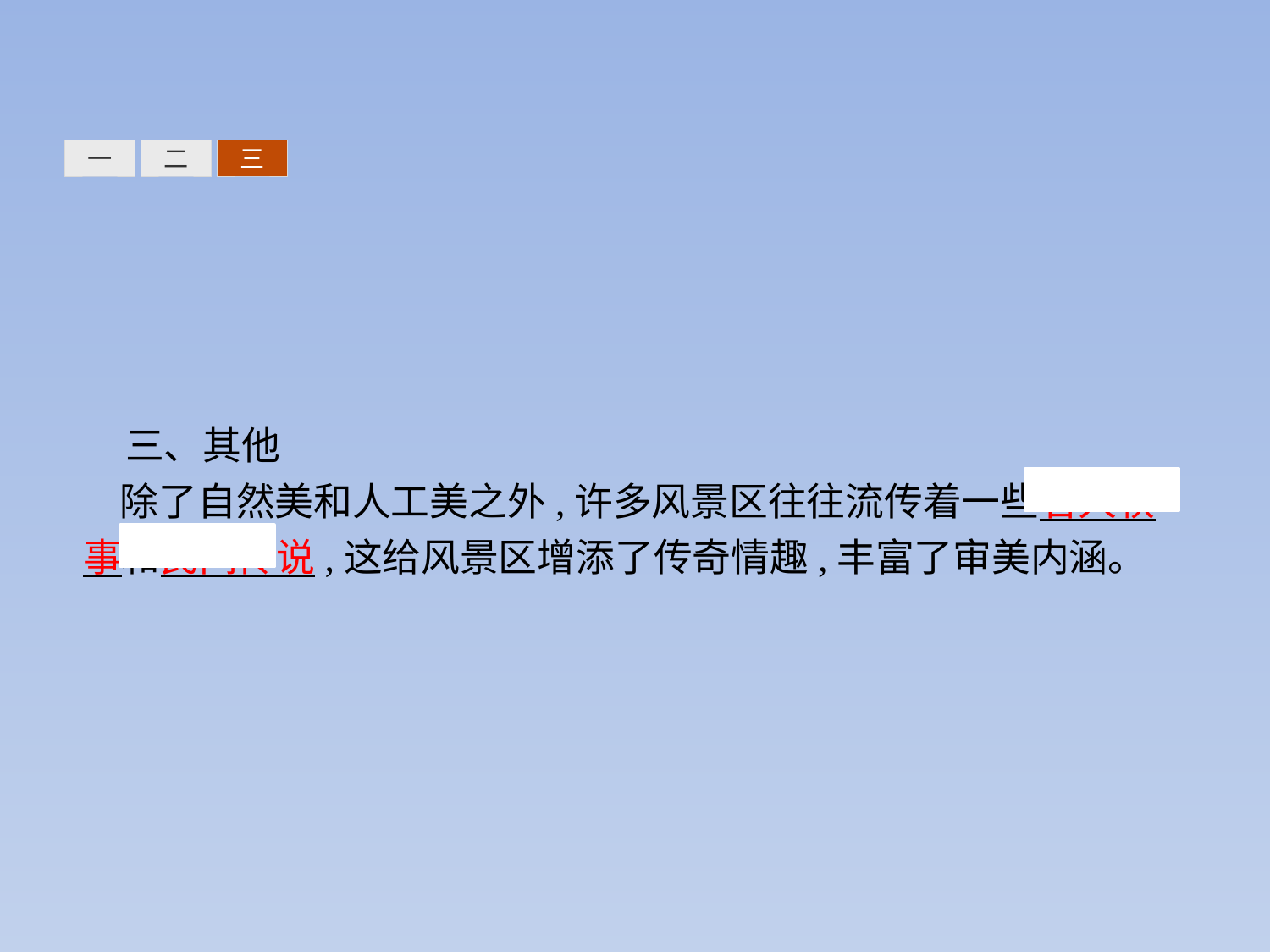

三
一
二
三、其他
除了自然美和人工美之外,许多风景区往往流传着一些名人轶事和民间传说,这给风景区增添了传奇情趣,丰富了审美内涵。